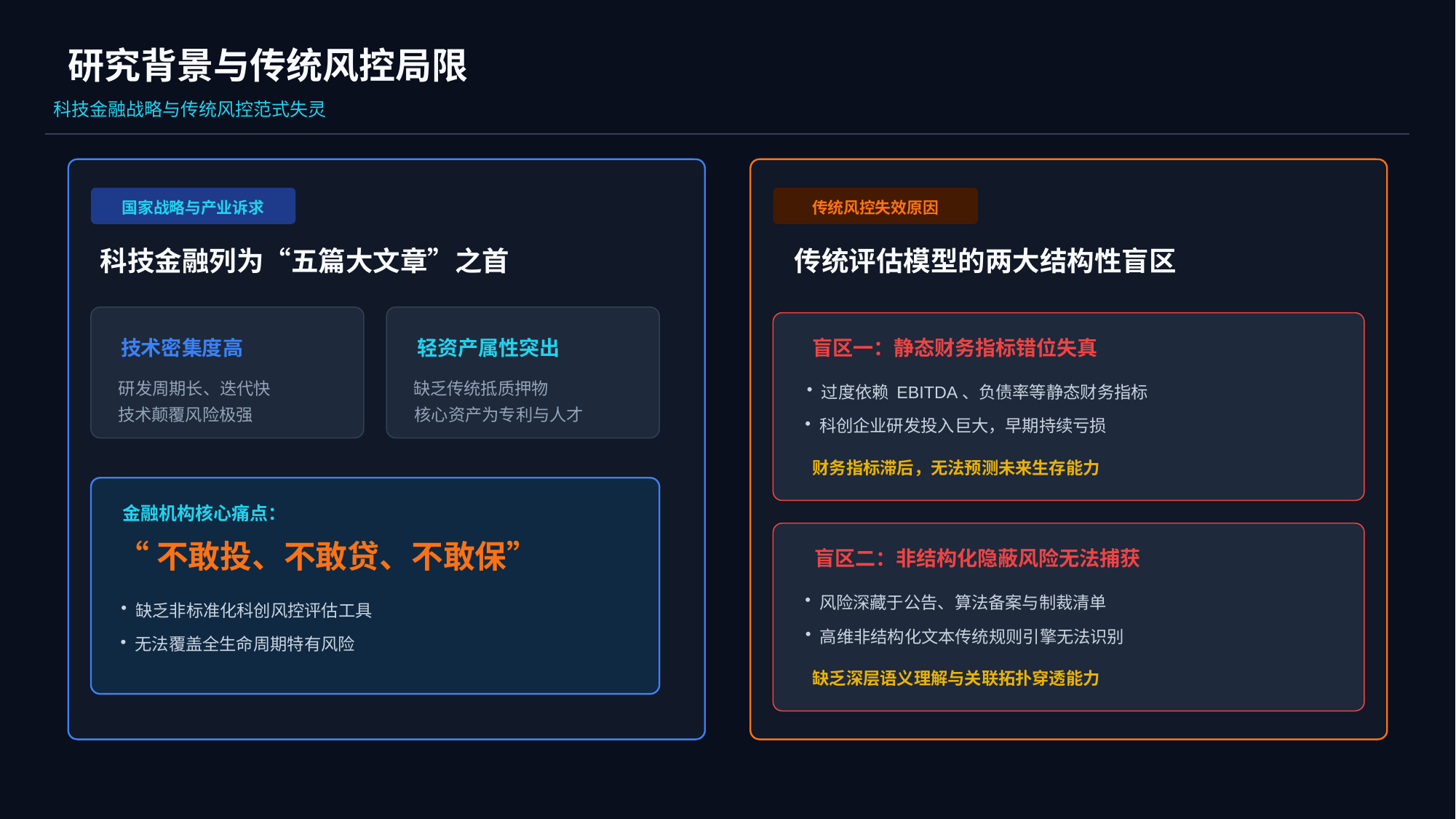

研究背景与传统风控局限
科技金融战略与传统风控范式失灵

国家战略与产业诉求
传统风控失效原因
科技金融列为“五篇大文章”之首
传统评估模型的两大结构性盲区

技术密集度高
轻资产属性突出
研发周期长、迭代快
缺乏传统抵质押物
技术颠覆风险极强
核心资产为专利与人才

盲区一：静态财务指标错位失真
过度依赖 EBITDA、负债率等静态财务指标
科创企业研发投入巨大，早期持续亏损
财务指标滞后，无法预测未来生存能力

金融机构核心痛点：

“不敢投、不敢贷、不敢保”
盲区二：非结构化隐蔽风险无法捕获
风险深藏于公告、算法备案与制裁清单
缺乏非标准化科创风控评估工具
高维非结构化文本传统规则引擎无法识别
无法覆盖全生命周期特有风险
缺乏深层语义理解与关联拓扑穿透能力